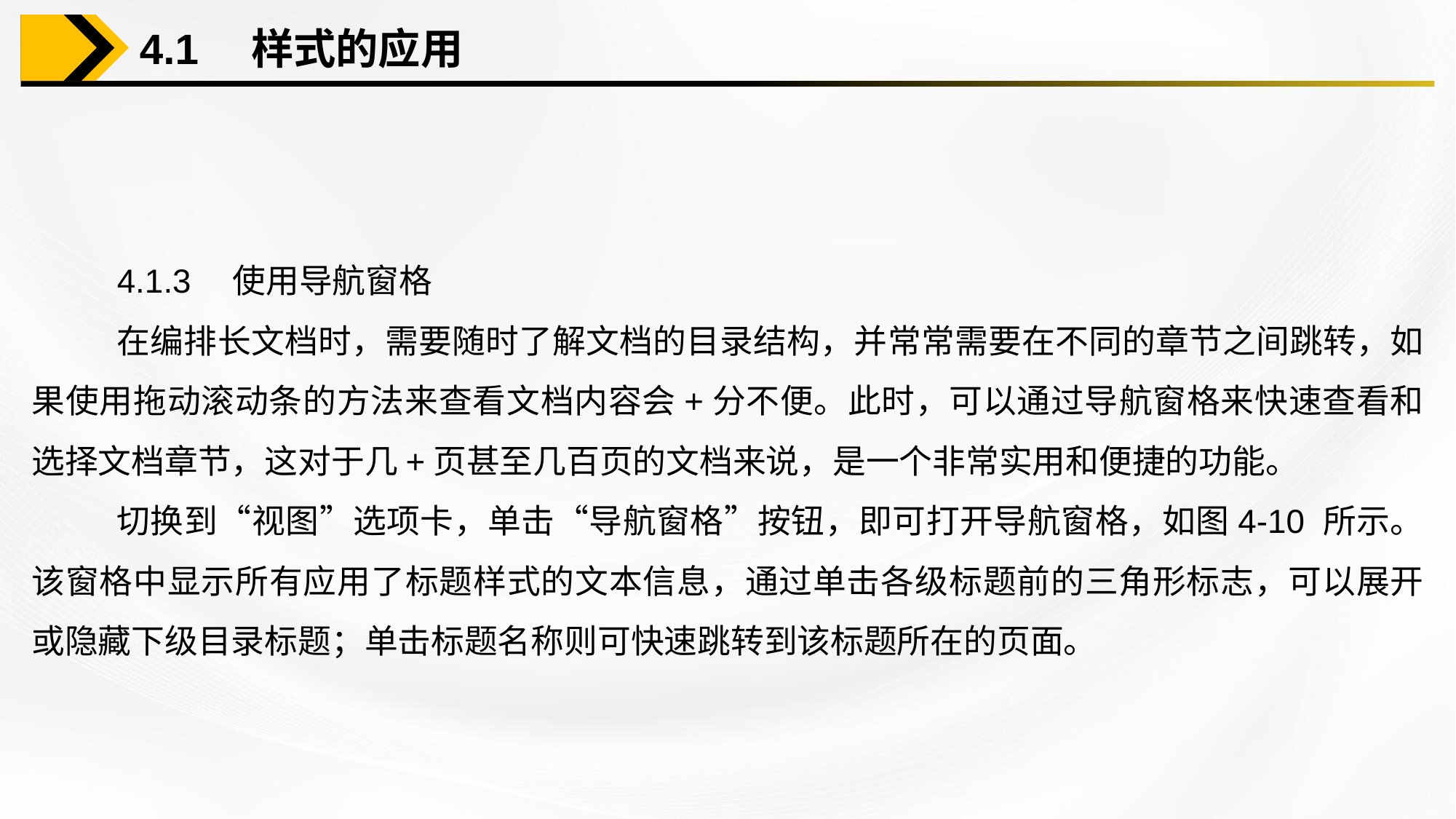

4.1　样式的应用
4.1.3　使用导航窗格
在编排长文档时，需要随时了解文档的目录结构，并常常需要在不同的章节之间跳转，如果使用拖动滚动条的方法来查看文档内容会+分不便。此时，可以通过导航窗格来快速查看和选择文档章节，这对于几+页甚至几百页的文档来说，是一个非常实用和便捷的功能。
切换到“视图”选项卡，单击“导航窗格”按钮，即可打开导航窗格，如图4-10 所示。该窗格中显示所有应用了标题样式的文本信息，通过单击各级标题前的三角形标志，可以展开或隐藏下级目录标题；单击标题名称则可快速跳转到该标题所在的页面。